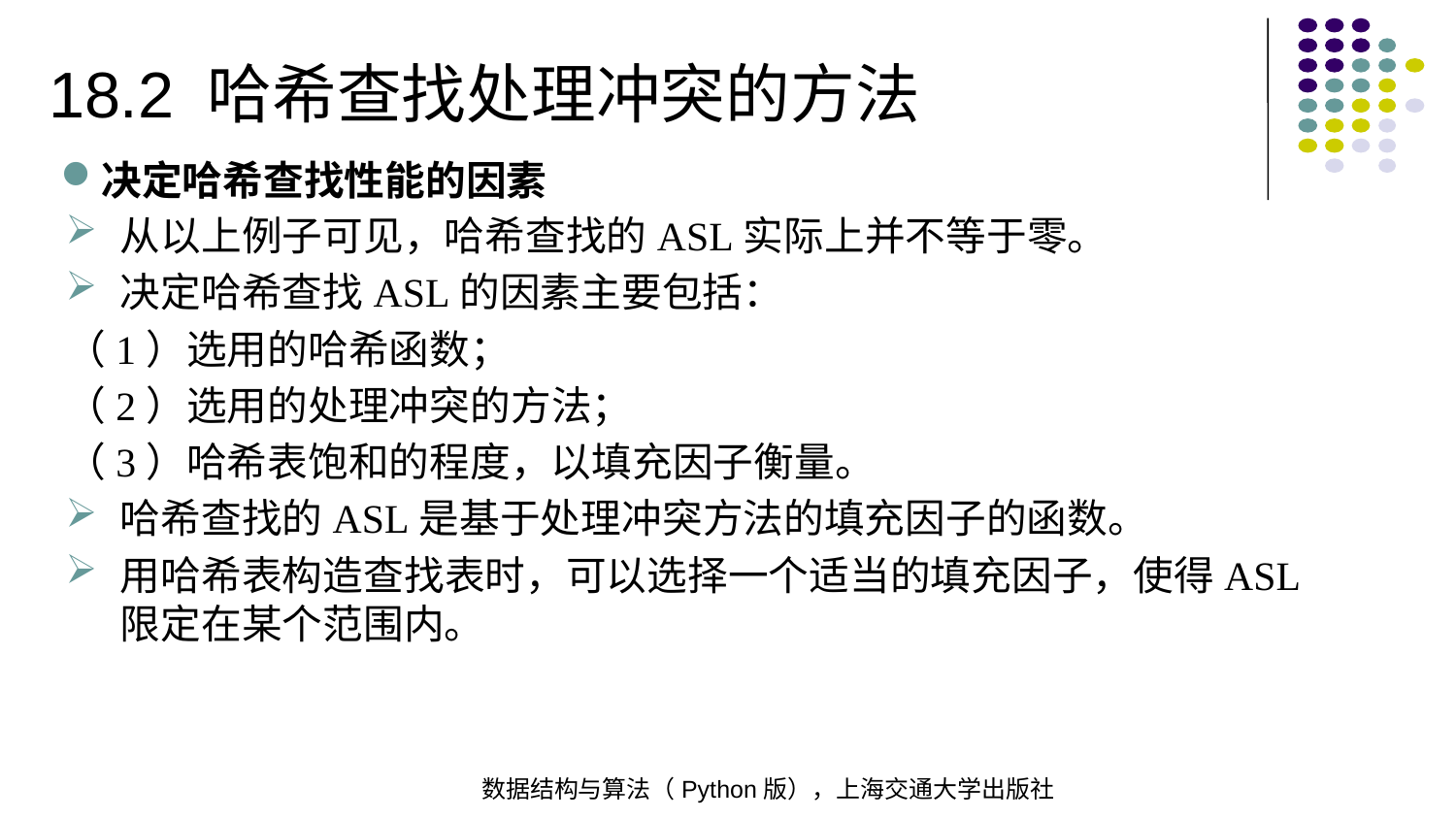

18.2 哈希查找处理冲突的方法
决定哈希查找性能的因素
从以上例子可见，哈希查找的ASL实际上并不等于零。
决定哈希查找ASL的因素主要包括：
（1）选用的哈希函数；
（2）选用的处理冲突的方法；
（3）哈希表饱和的程度，以填充因子衡量。
哈希查找的ASL是基于处理冲突方法的填充因子的函数。
用哈希表构造查找表时，可以选择一个适当的填充因子，使得ASL限定在某个范围内。